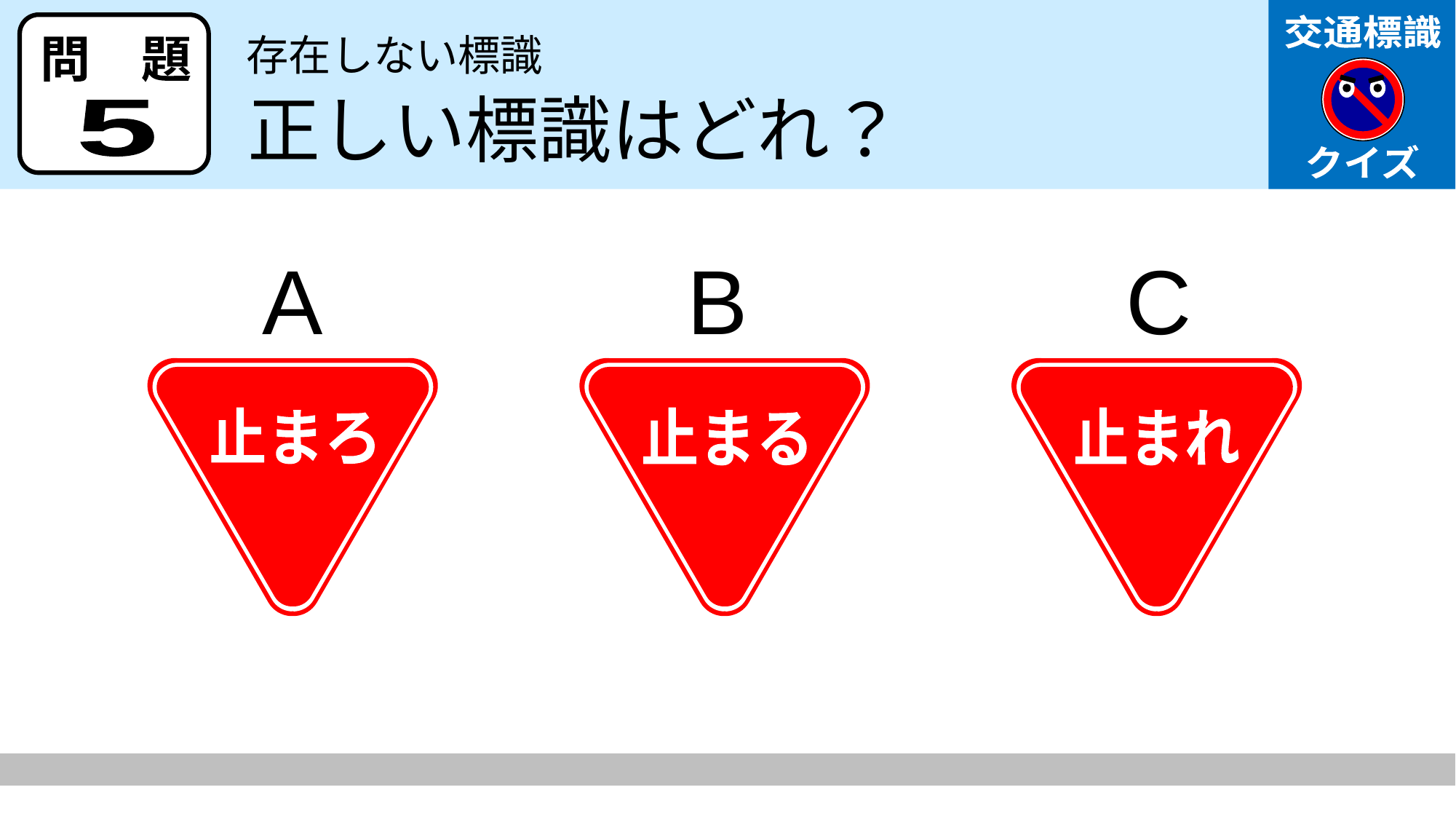

存在しない標識
正しい標識はどれ？
5
A
B
C

止まろ
止まれ

止まる
止まれ

止まれ
止まれ